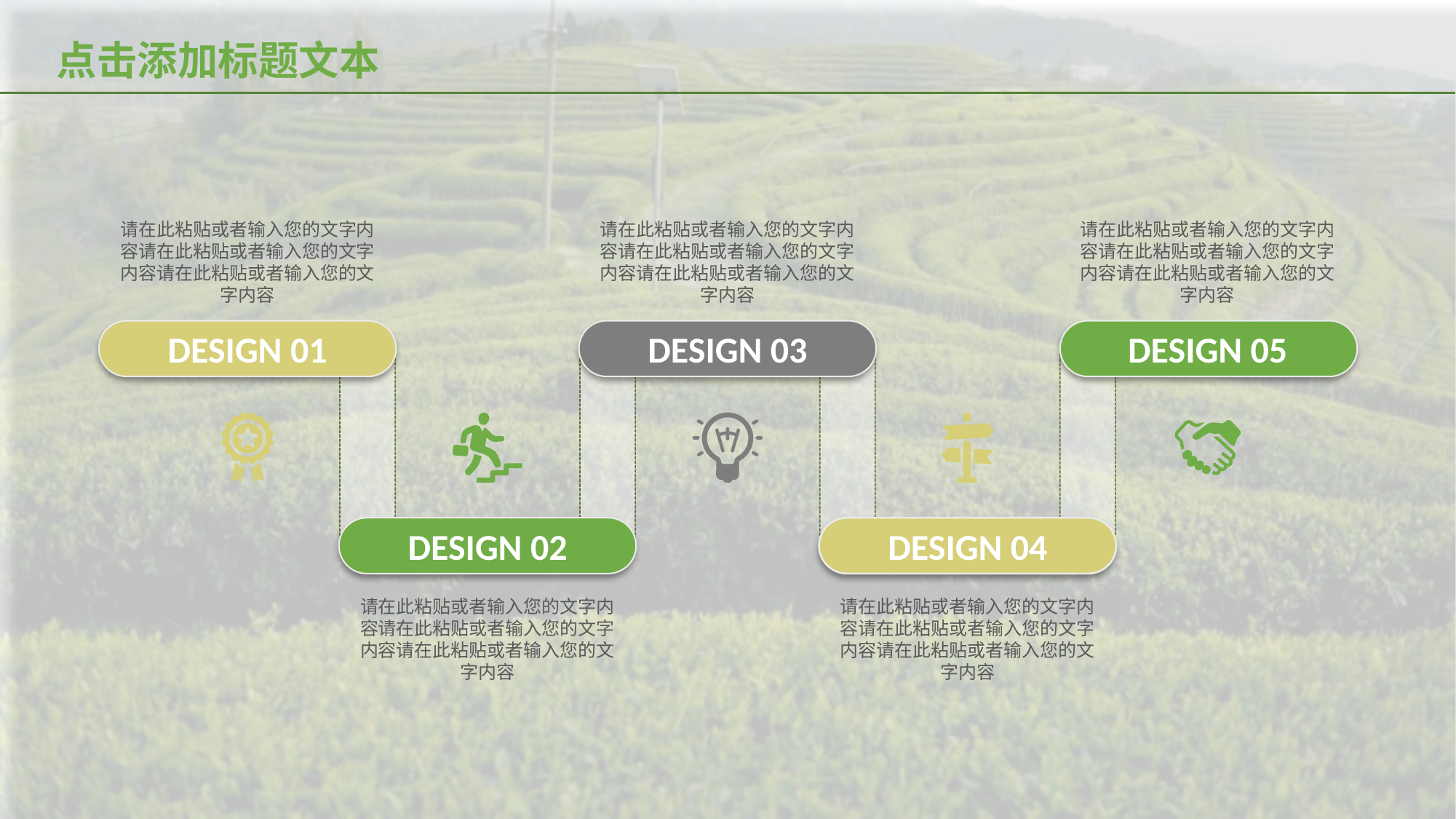

点击添加标题文本
请在此粘贴或者输入您的文字内容请在此粘贴或者输入您的文字内容请在此粘贴或者输入您的文字内容
请在此粘贴或者输入您的文字内容请在此粘贴或者输入您的文字内容请在此粘贴或者输入您的文字内容
请在此粘贴或者输入您的文字内容请在此粘贴或者输入您的文字内容请在此粘贴或者输入您的文字内容

DESIGN 03

DESIGN 01

DESIGN 05

DESIGN 02

DESIGN 04

请在此粘贴或者输入您的文字内容请在此粘贴或者输入您的文字内容请在此粘贴或者输入您的文字内容
请在此粘贴或者输入您的文字内容请在此粘贴或者输入您的文字内容请在此粘贴或者输入您的文字内容